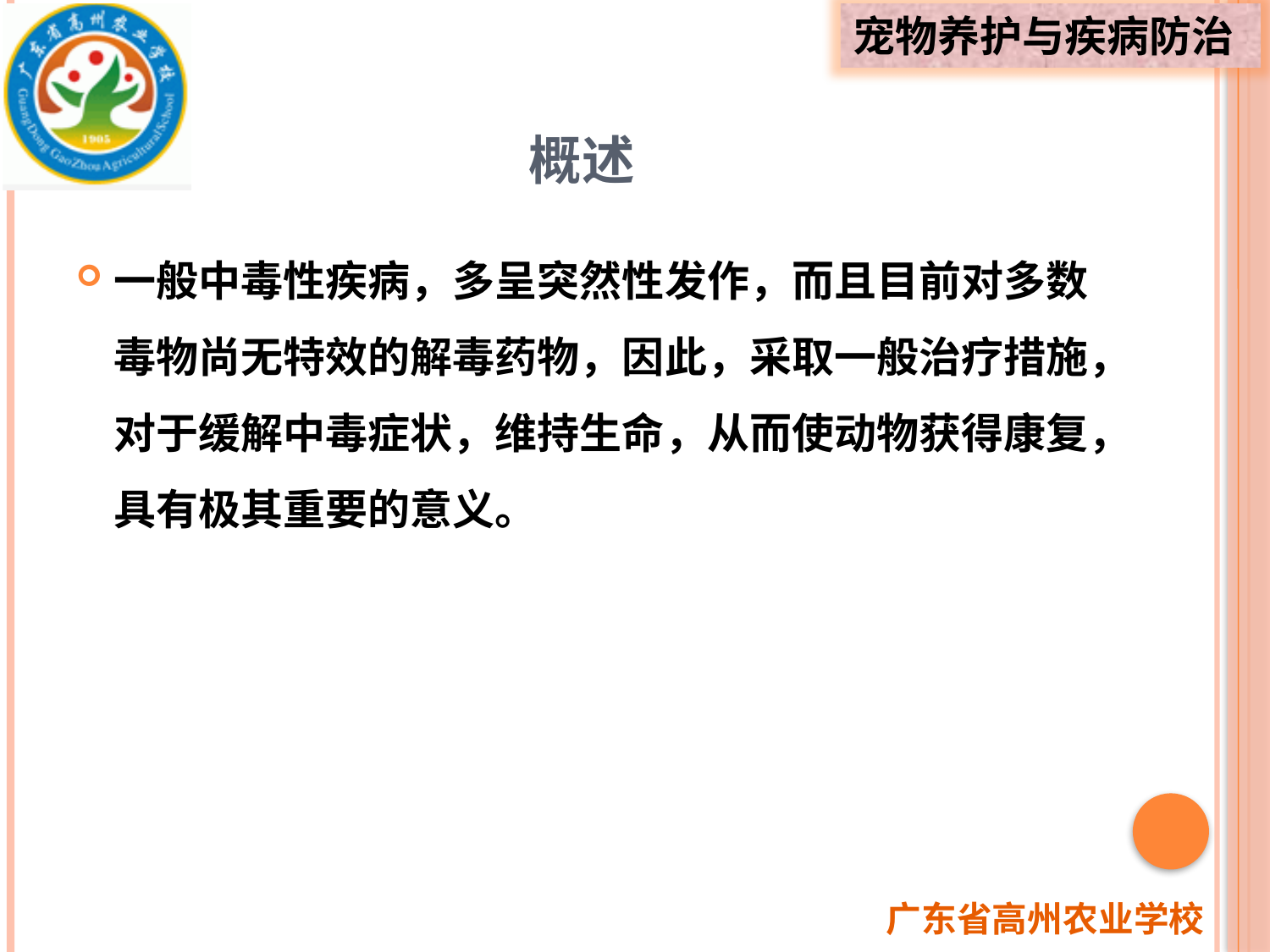

# 概述
一般中毒性疾病，多呈突然性发作，而且目前对多数毒物尚无特效的解毒药物，因此，采取一般治疗措施，对于缓解中毒症状，维持生命，从而使动物获得康复，具有极其重要的意义。